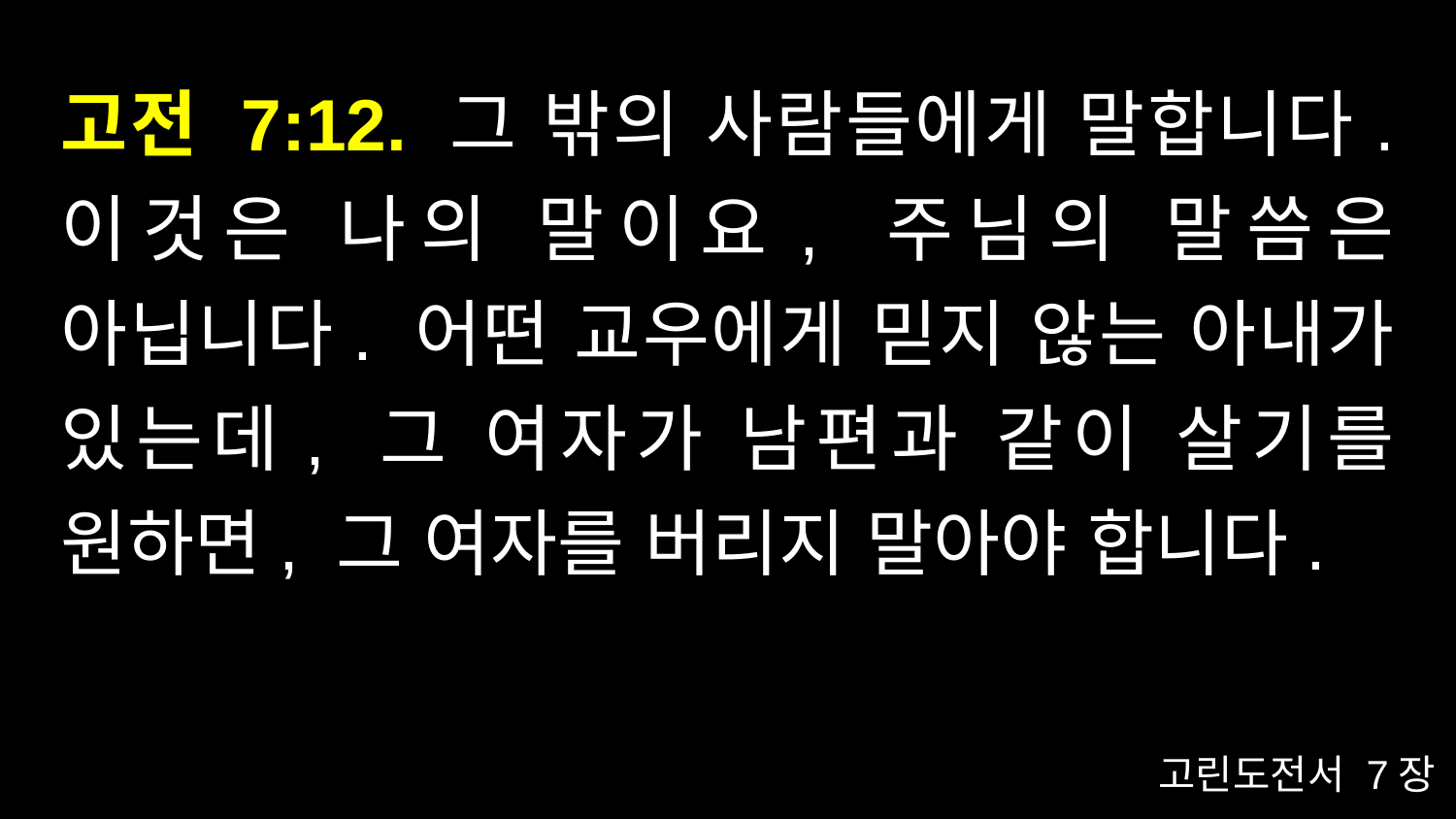

# 고전 7:12. 그 밖의 사람들에게 말합니다. 이것은 나의 말이요, 주님의 말씀은 아닙니다. 어떤 교우에게 믿지 않는 아내가 있는데, 그 여자가 남편과 같이 살기를 원하면, 그 여자를 버리지 말아야 합니다.
고린도전서 7장